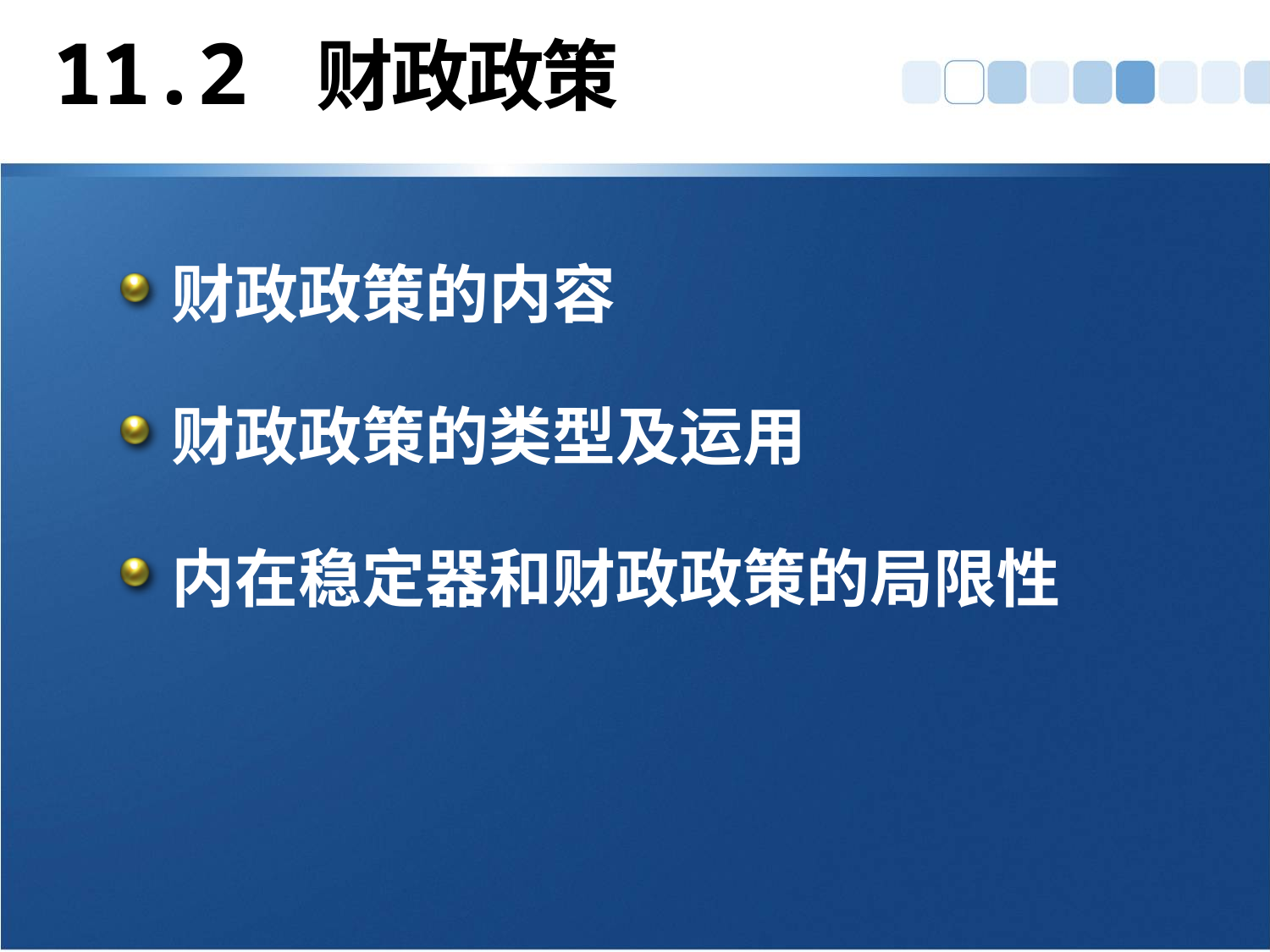

# 11.2 财政政策
财政政策的内容
财政政策的类型及运用
内在稳定器和财政政策的局限性